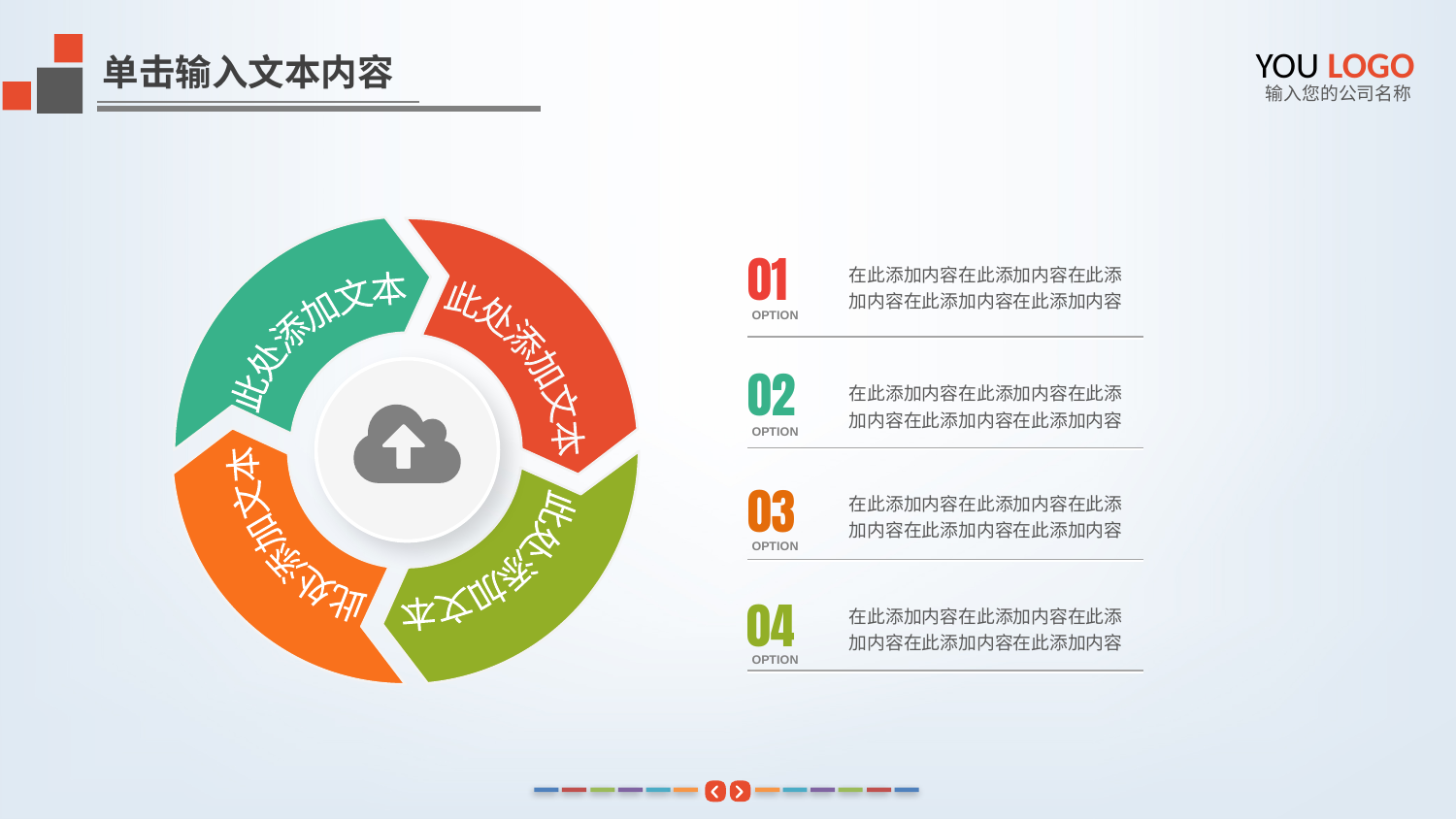

YOU LOGO
单击输入文本内容
输入您的公司名称

此处添加文本

此处添加文本
01
OPTION
在此添加内容在此添加内容在此添加内容在此添加内容在此添加内容
此处添加文本

此处添加文本

02
OPTION
在此添加内容在此添加内容在此添加内容在此添加内容在此添加内容
03
OPTION
在此添加内容在此添加内容在此添加内容在此添加内容在此添加内容
在此添加内容在此添加内容在此添加内容在此添加内容在此添加内容
04
OPTION